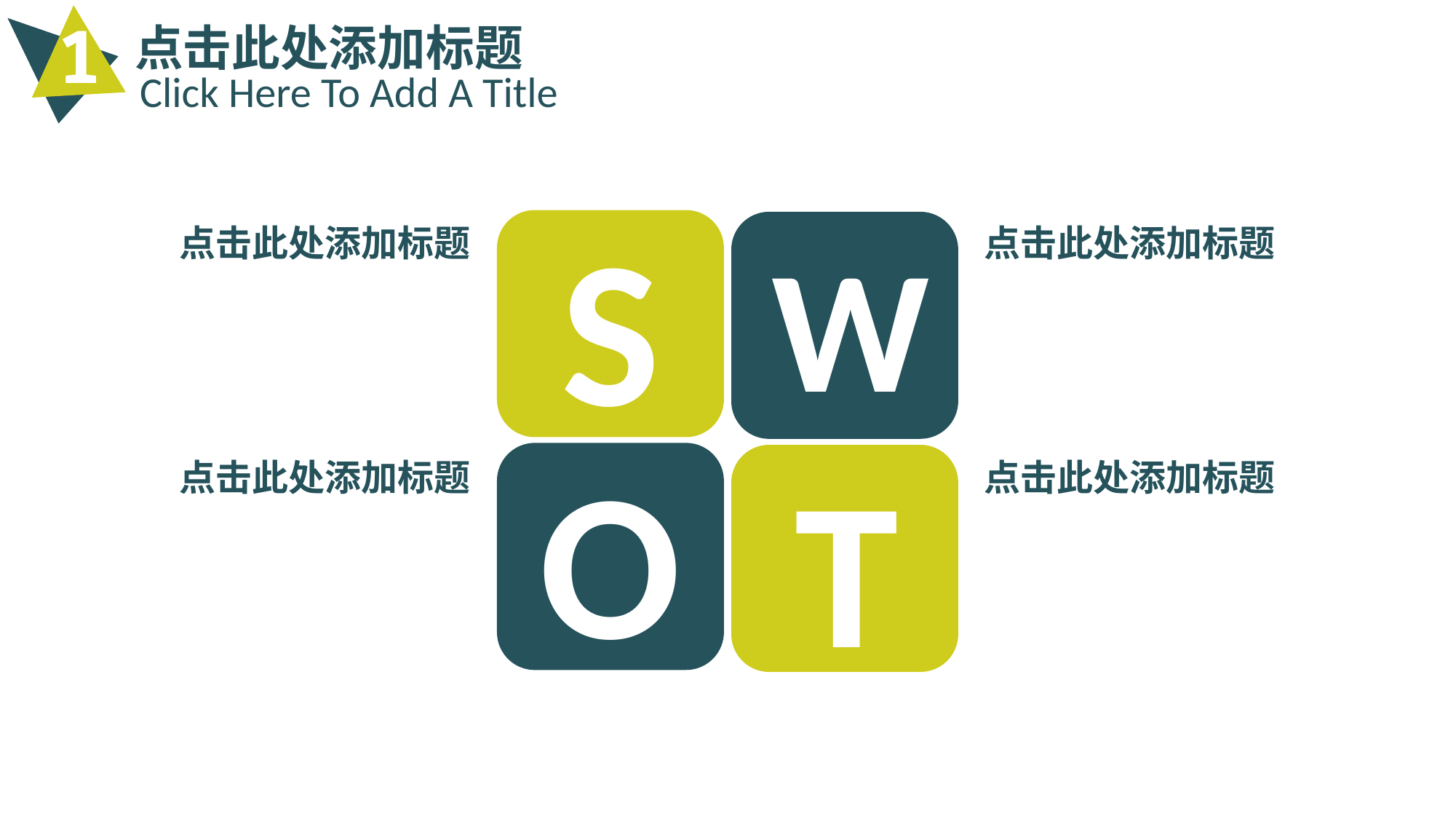

1
点击此处添加标题
Click Here To Add A Title
S

W
O

T

点击此处添加标题
点击此处添加标题
点击此处添加标题
点击此处添加标题